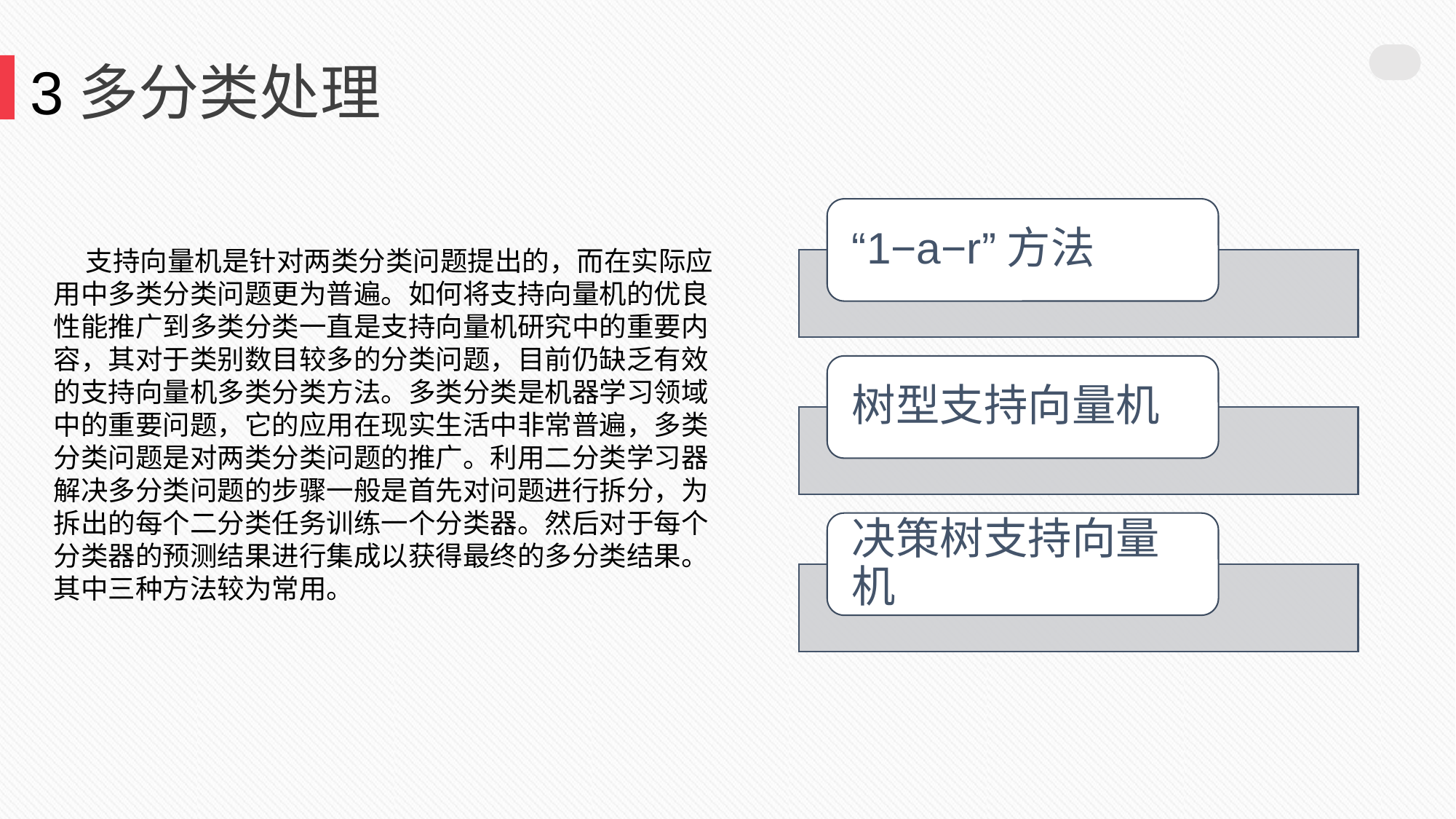

3多分类处理
“1−a−r”方法
树型支持向量机
决策树支持向量机
支持向量机是针对两类分类问题提出的，而在实际应用中多类分类问题更为普遍。如何将支持向量机的优良性能推广到多类分类一直是支持向量机研究中的重要内容，其对于类别数目较多的分类问题，目前仍缺乏有效的支持向量机多类分类方法。多类分类是机器学习领域中的重要问题，它的应用在现实生活中非常普遍，多类分类问题是对两类分类问题的推广。利用二分类学习器解决多分类问题的步骤一般是首先对问题进行拆分，为拆出的每个二分类任务训练一个分类器。然后对于每个分类器的预测结果进行集成以获得最终的多分类结果。其中三种方法较为常用。